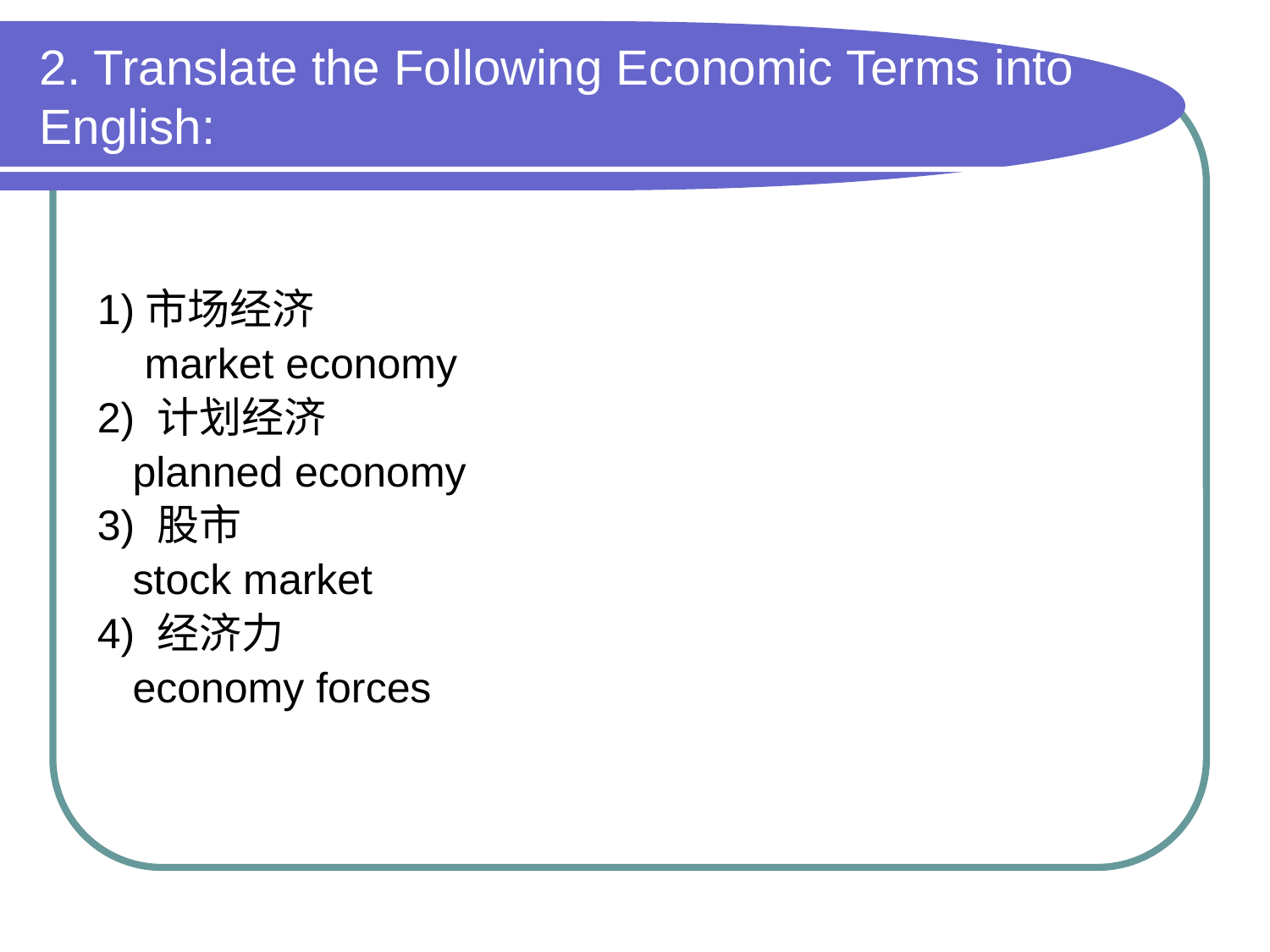

# 2. Translate the Following Economic Terms into English:

1)市场经济
    market economy
2) 计划经济
   planned economy
3) 股市
   stock market
4) 经济力
   economy forces